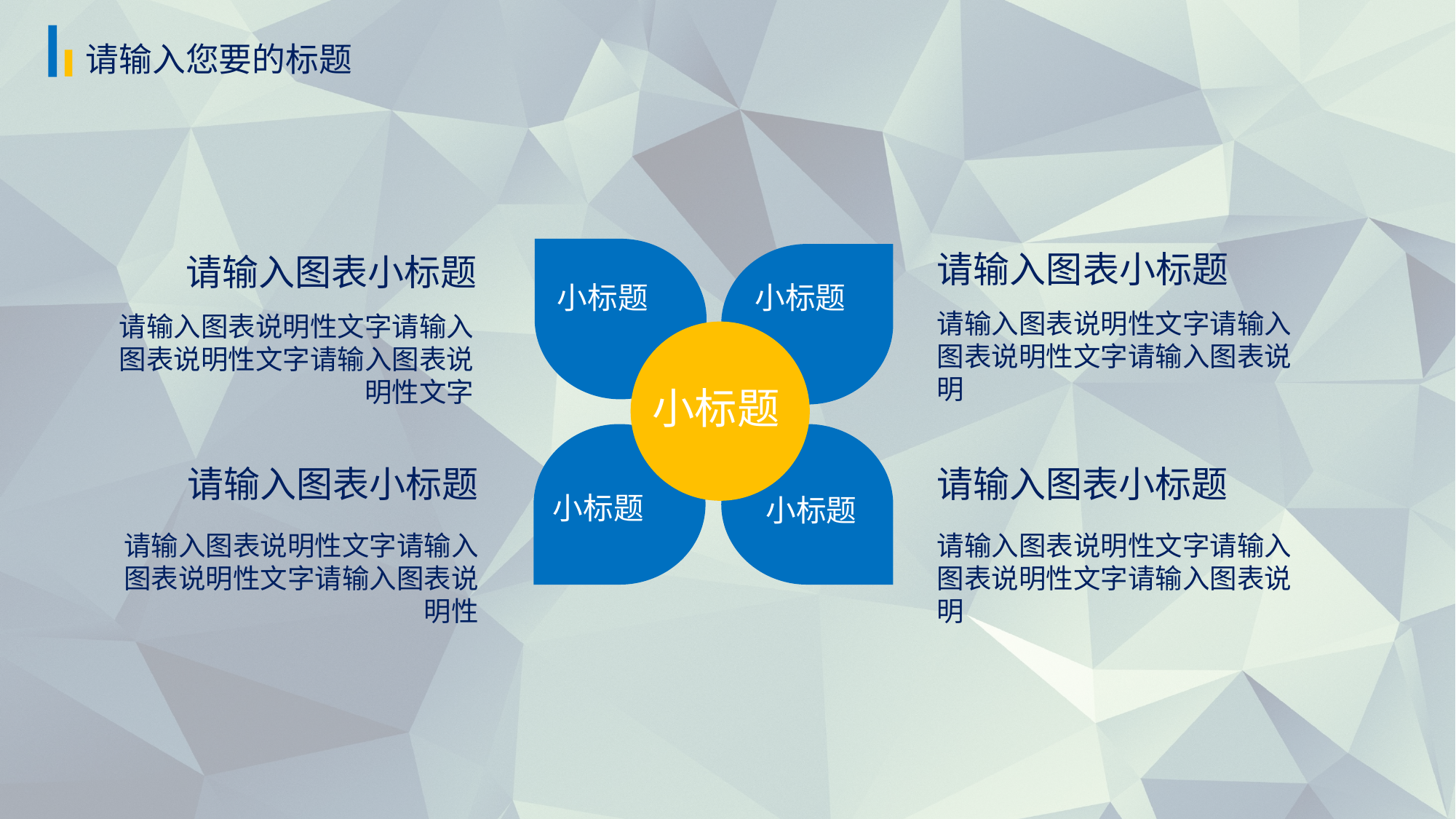

请输入您要的标题

小标题
请输入图表小标题
请输入图表小标题

小标题
请输入图表说明性文字请输入图表说明性文字请输入图表说明

请输入图表说明性文字请输入图表说明性文字请输入图表说明性文字

小标题

小标题

小标题
请输入图表小标题
请输入图表小标题
请输入图表说明性文字请输入图表说明性文字请输入图表说明性

请输入图表说明性文字请输入图表说明性文字请输入图表说明